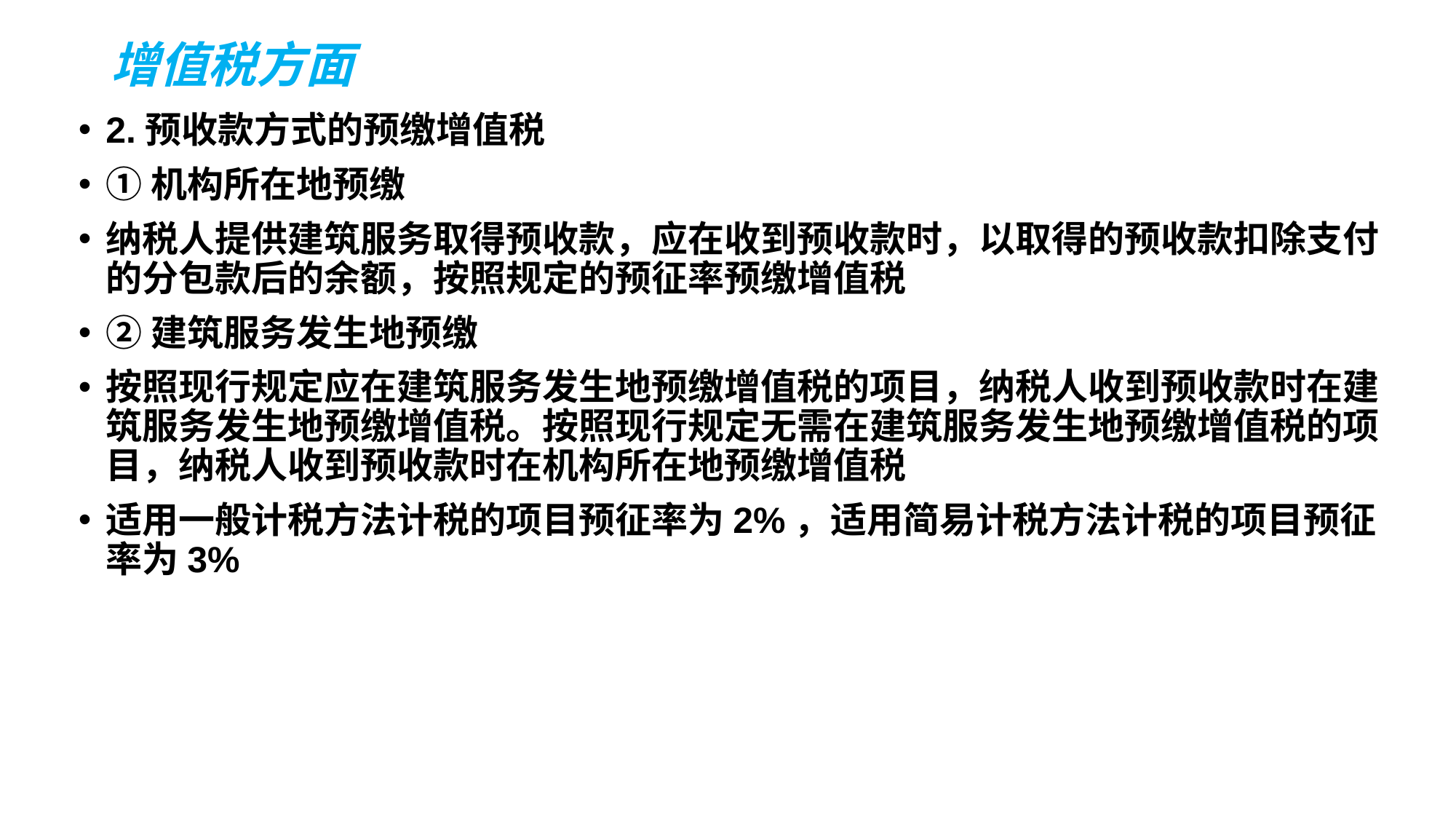

# 增值税方面
2.预收款方式的预缴增值税
①机构所在地预缴
纳税人提供建筑服务取得预收款，应在收到预收款时，以取得的预收款扣除支付的分包款后的余额，按照规定的预征率预缴增值税
②建筑服务发生地预缴
按照现行规定应在建筑服务发生地预缴增值税的项目，纳税人收到预收款时在建筑服务发生地预缴增值税。按照现行规定无需在建筑服务发生地预缴增值税的项目，纳税人收到预收款时在机构所在地预缴增值税
适用一般计税方法计税的项目预征率为2%，适用简易计税方法计税的项目预征率为3%